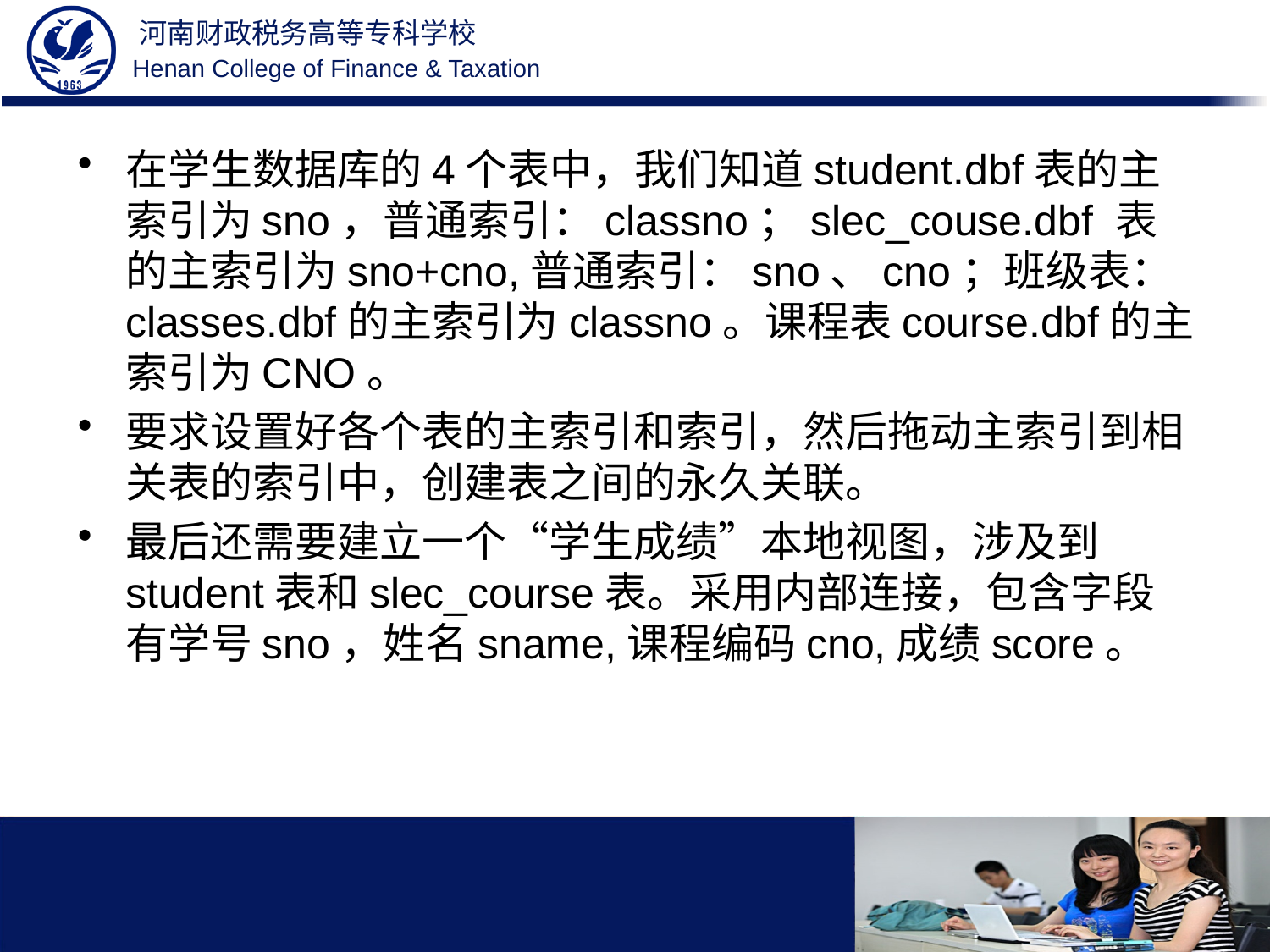

在学生数据库的4个表中，我们知道student.dbf表的主索引为sno，普通索引：classno；slec_couse.dbf 表的主索引为sno+cno,普通索引：sno、cno；班级表：classes.dbf的主索引为classno。课程表course.dbf的主索引为CNO。
要求设置好各个表的主索引和索引，然后拖动主索引到相关表的索引中，创建表之间的永久关联。
最后还需要建立一个“学生成绩”本地视图，涉及到student表和slec_course表。采用内部连接，包含字段有学号sno，姓名sname,课程编码cno,成绩score。